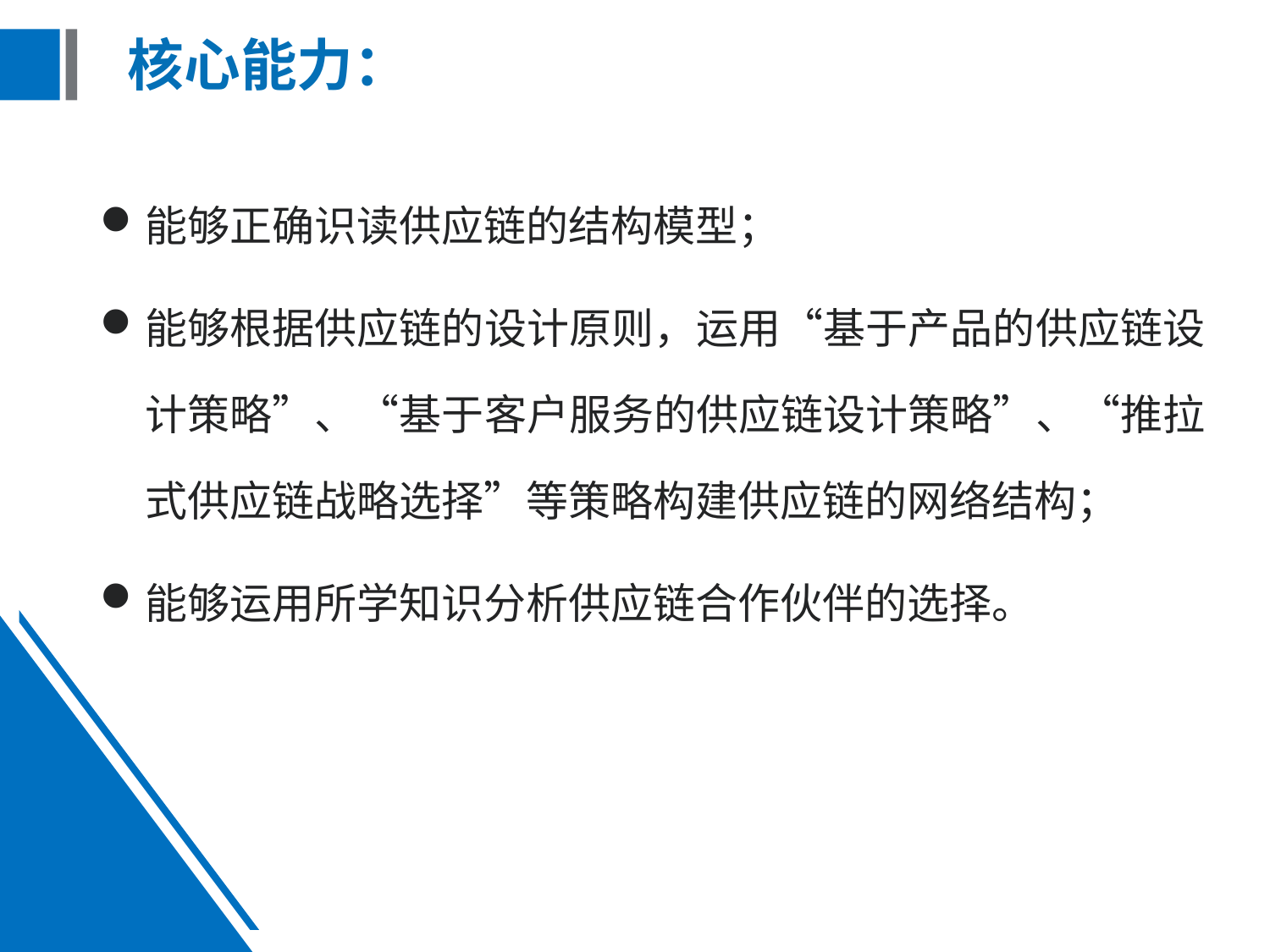

# 核心能力：
能够正确识读供应链的结构模型；
能够根据供应链的设计原则，运用“基于产品的供应链设计策略”、“基于客户服务的供应链设计策略”、“推拉式供应链战略选择”等策略构建供应链的网络结构；
能够运用所学知识分析供应链合作伙伴的选择。